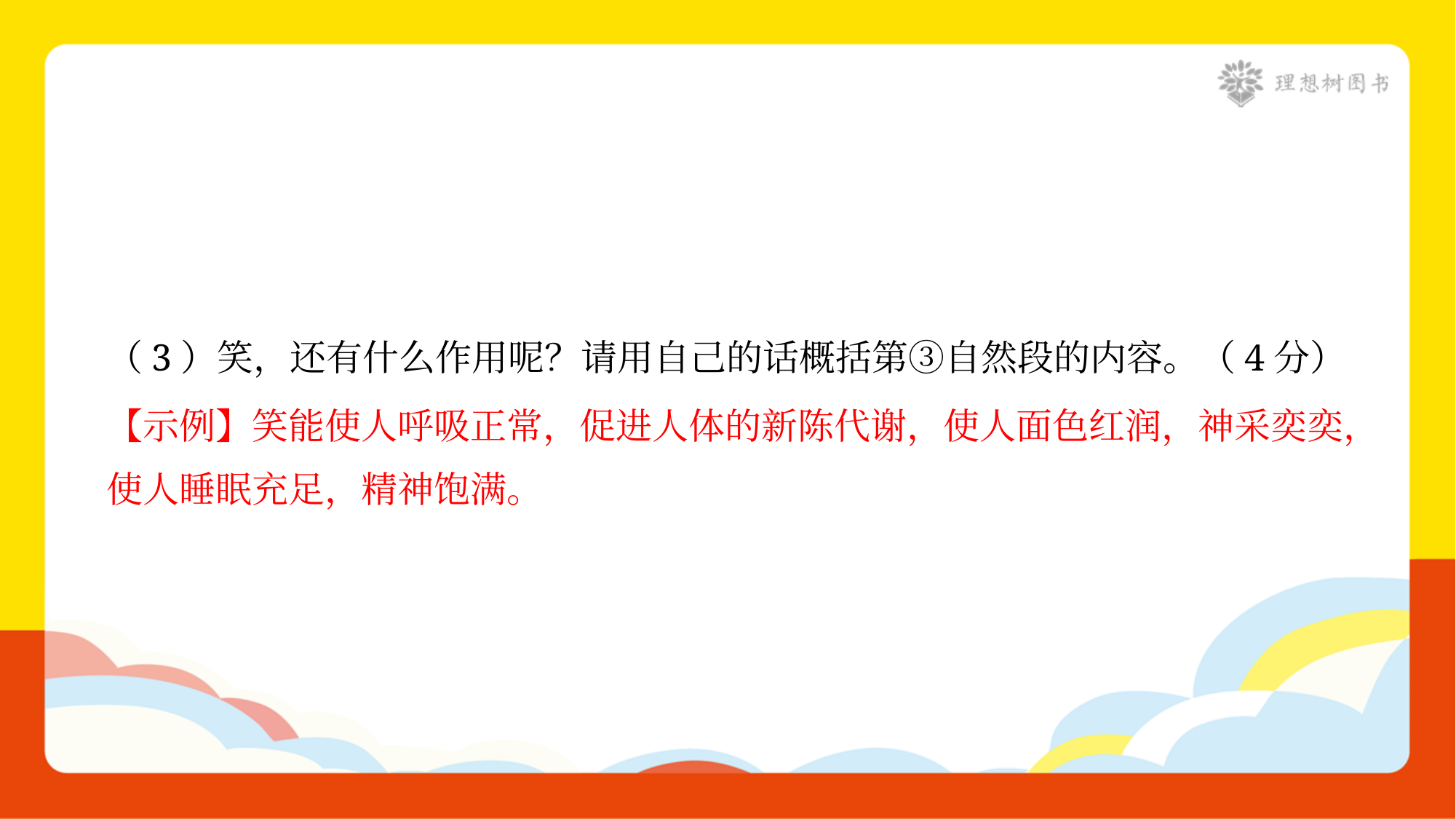

（3）笑，还有什么作用呢？请用自己的话概括第③自然段的内容。（4分）
【示例】笑能使人呼吸正常，促进人体的新陈代谢，使人面色红润，神采奕奕，
使人睡眠充足，精神饱满。